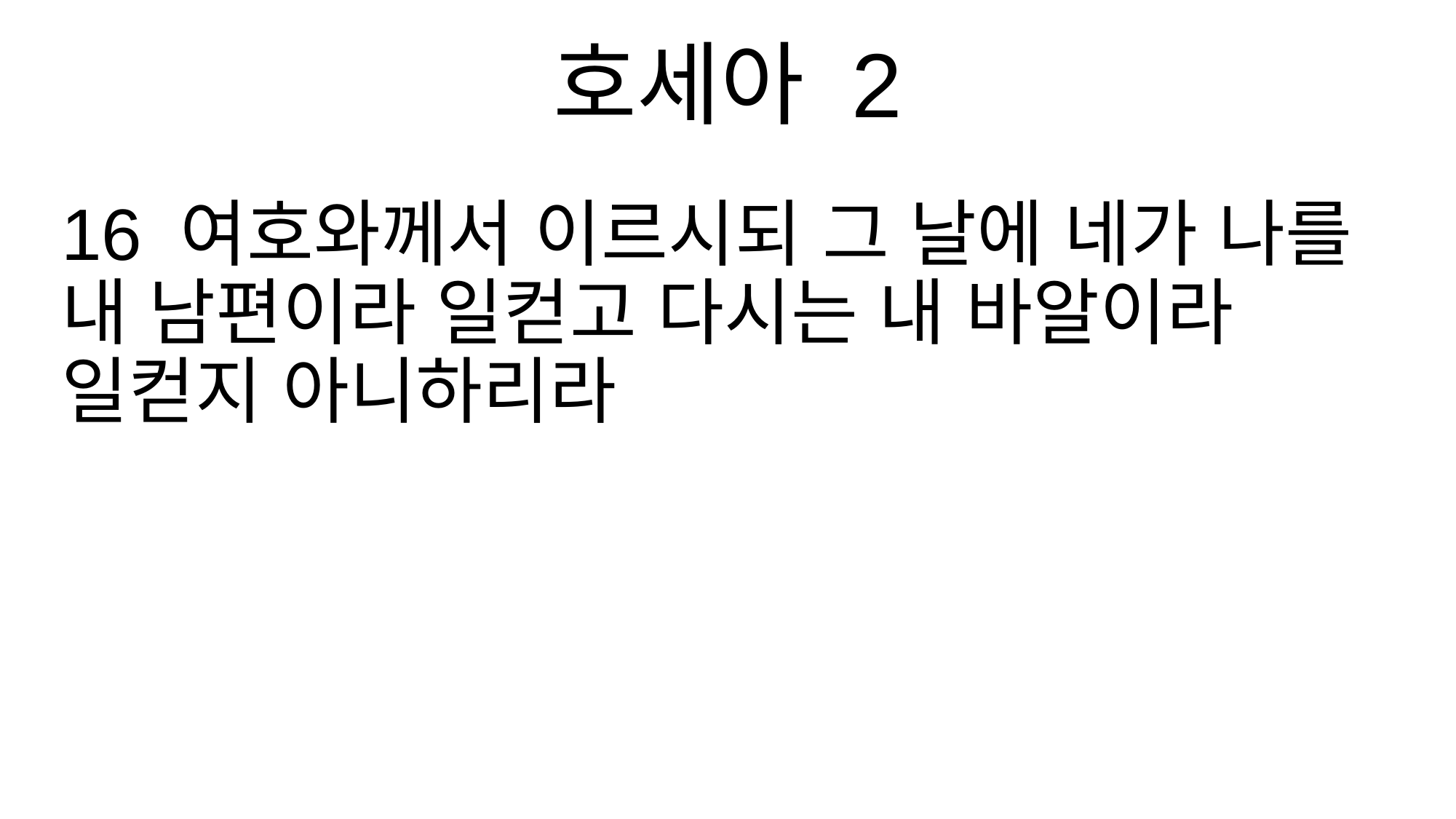

호세아 2
16 여호와께서 이르시되 그 날에 네가 나를 내 남편이라 일컫고 다시는 내 바알이라 일컫지 아니하리라